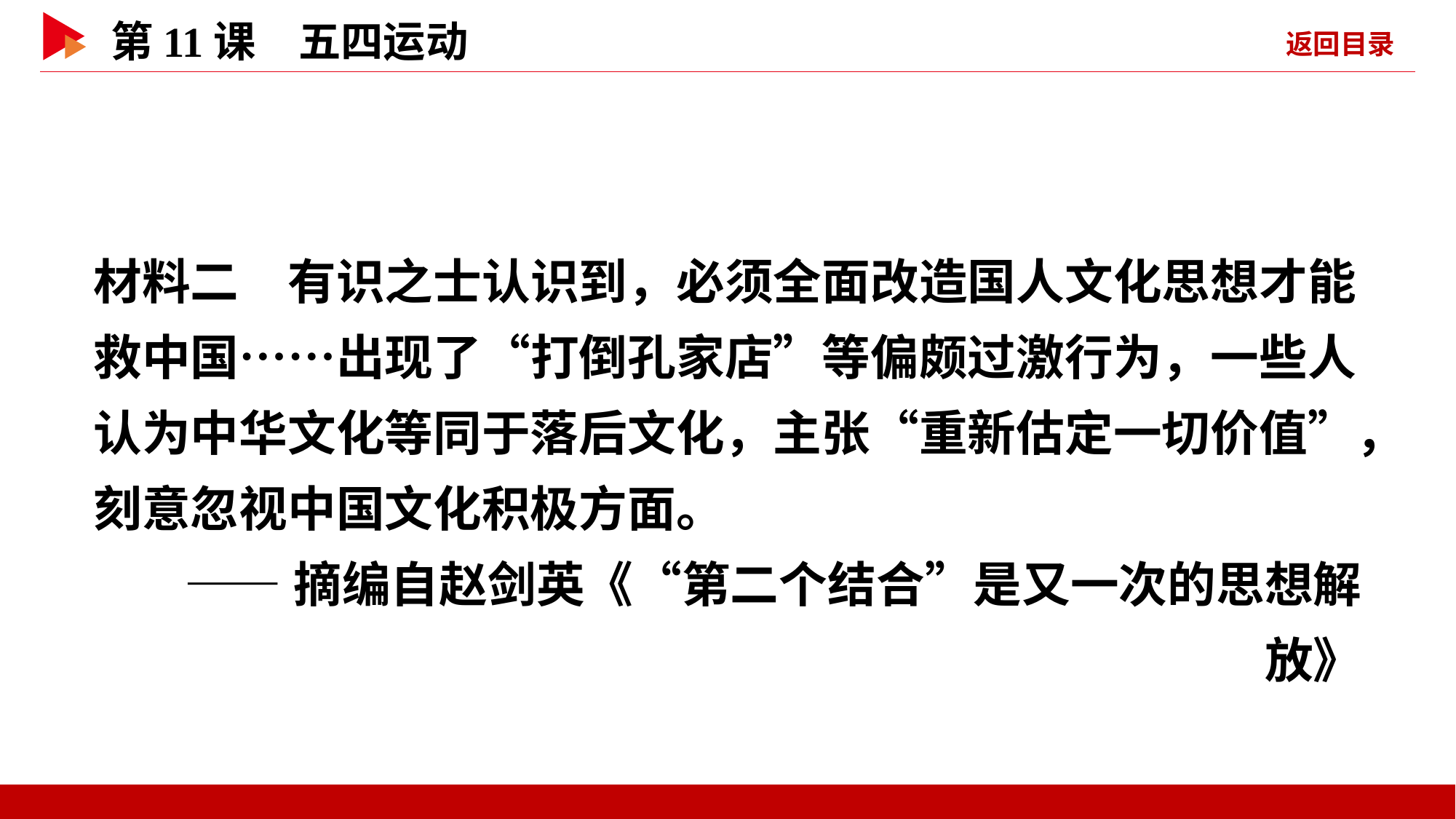

材料二　有识之士认识到，必须全面改造国人文化思想才能救中国……出现了“打倒孔家店”等偏颇过激行为，一些人认为中华文化等同于落后文化，主张“重新估定一切价值”，刻意忽视中国文化积极方面。
——摘编自赵剑英《“第二个结合”是又一次的思想解放》